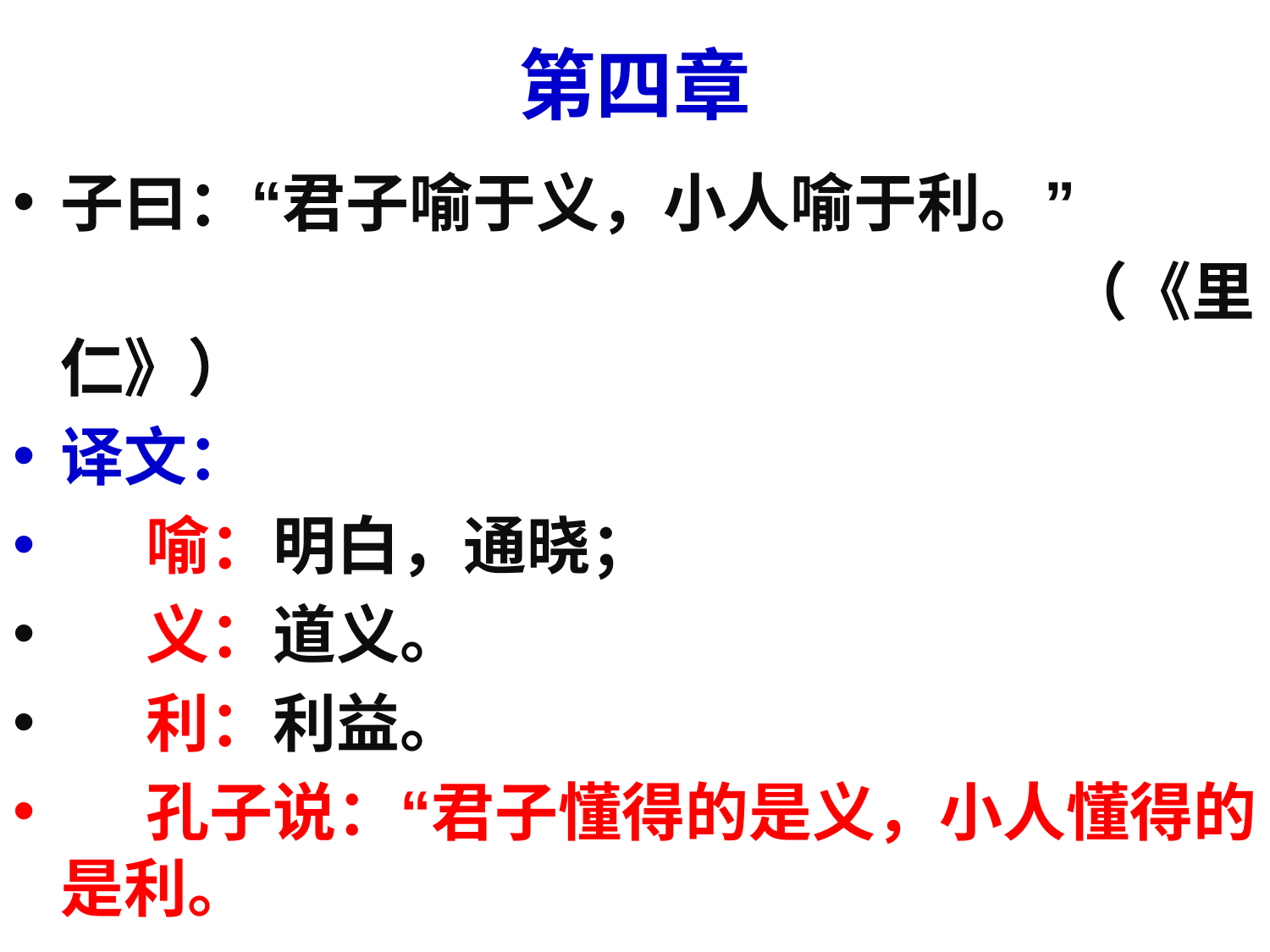

# 第四章
子曰：“君子喻于义，小人喻于利。”
                                                           （《里仁》）
译文：
    喻：明白，通晓；
    义：道义。
    利：利益。
    孔子说：“君子懂得的是义，小人懂得的是利。